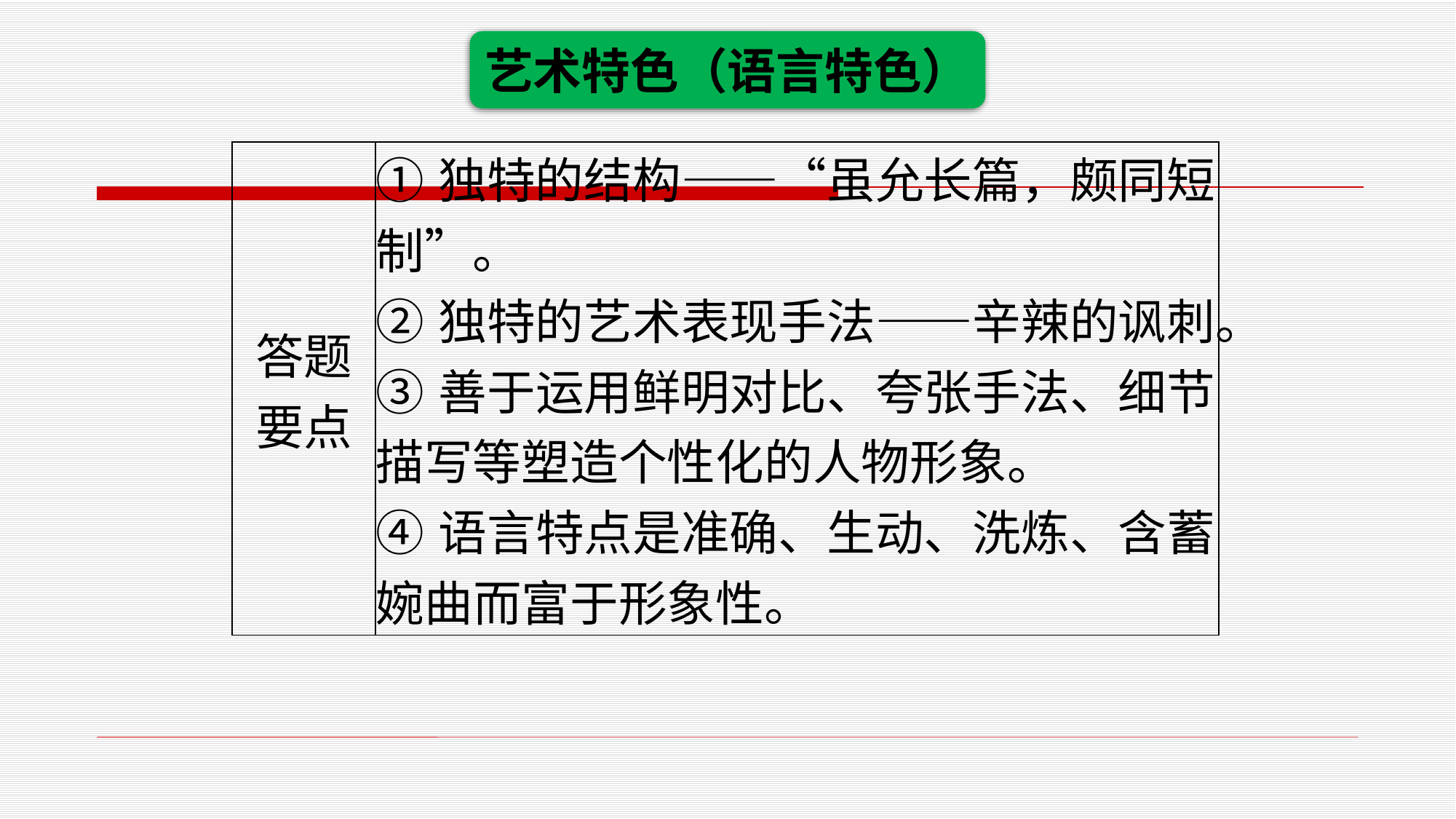

艺术特色（语言特色）
| 答题要点 | ①独特的结构——“虽允长篇，颇同短制”。 ②独特的艺术表现手法——辛辣的讽刺。 ③善于运用鲜明对比、夸张手法、细节描写等塑造个性化的人物形象。 ④语言特点是准确、生动、洗炼、含蓄婉曲而富于形象性。 |
| --- | --- |